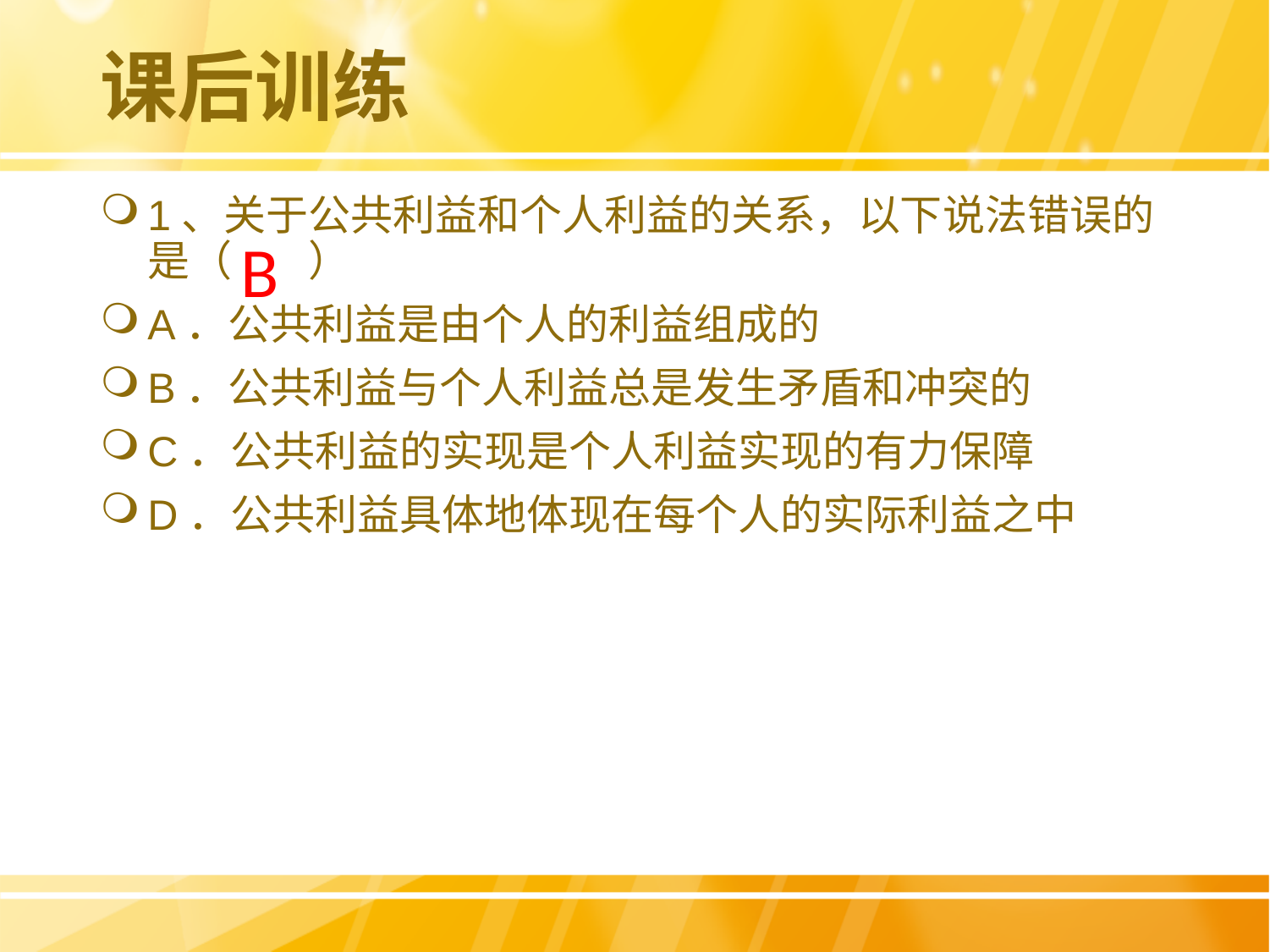

# 课后训练
1、关于公共利益和个人利益的关系，以下说法错误的是（        ）
A．公共利益是由个人的利益组成的
B．公共利益与个人利益总是发生矛盾和冲突的
C．公共利益的实现是个人利益实现的有力保障
D．公共利益具体地体现在每个人的实际利益之中
B